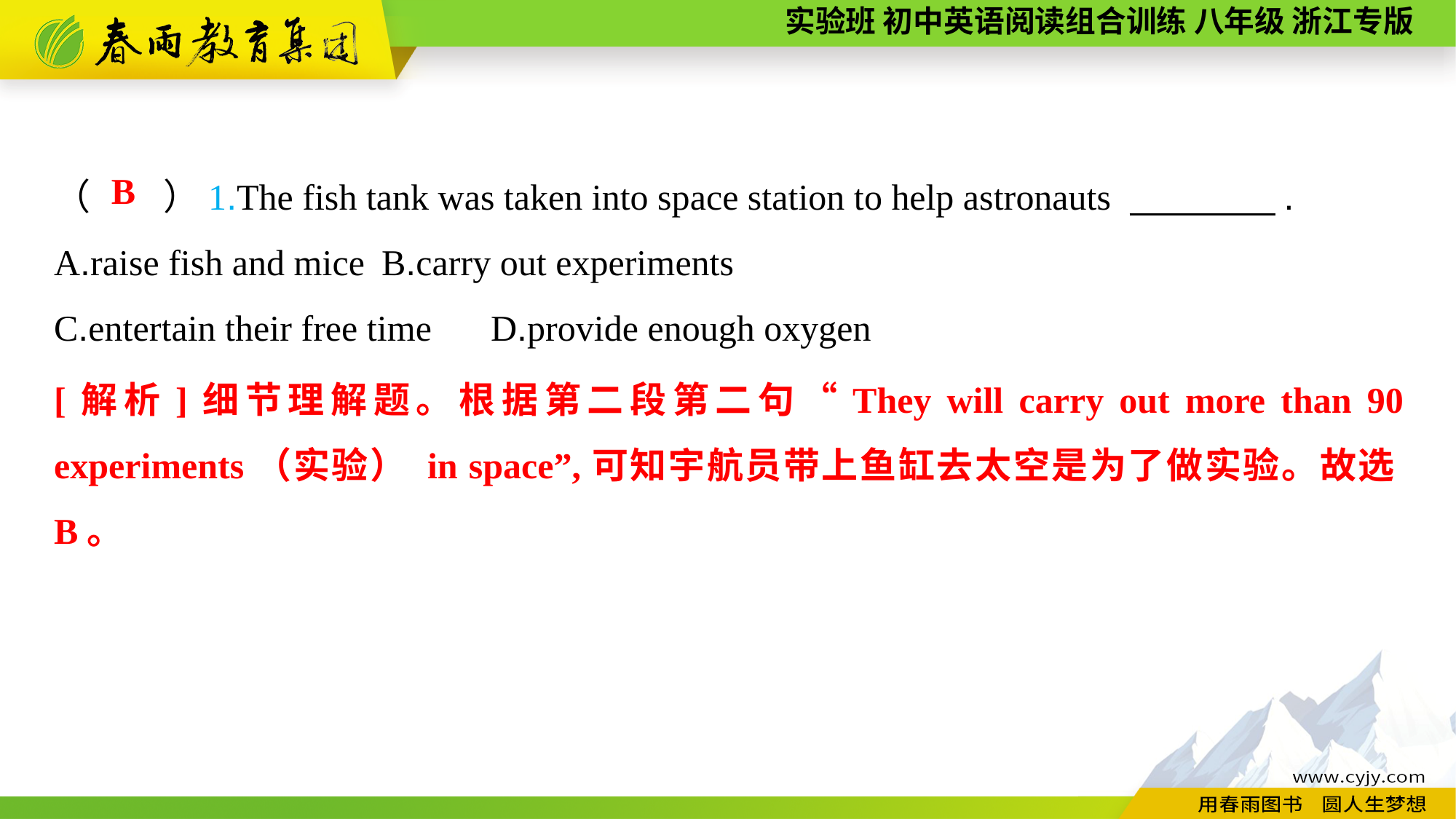

（　　）1.The fish tank was taken into space station to help astronauts 　　　　.
A.raise fish and mice	B.carry out experiments
C.entertain their free time	D.provide enough oxygen
B
[解析]细节理解题。根据第二段第二句“They will carry out more than 90 experiments（实验） in space”,可知宇航员带上鱼缸去太空是为了做实验。故选B。